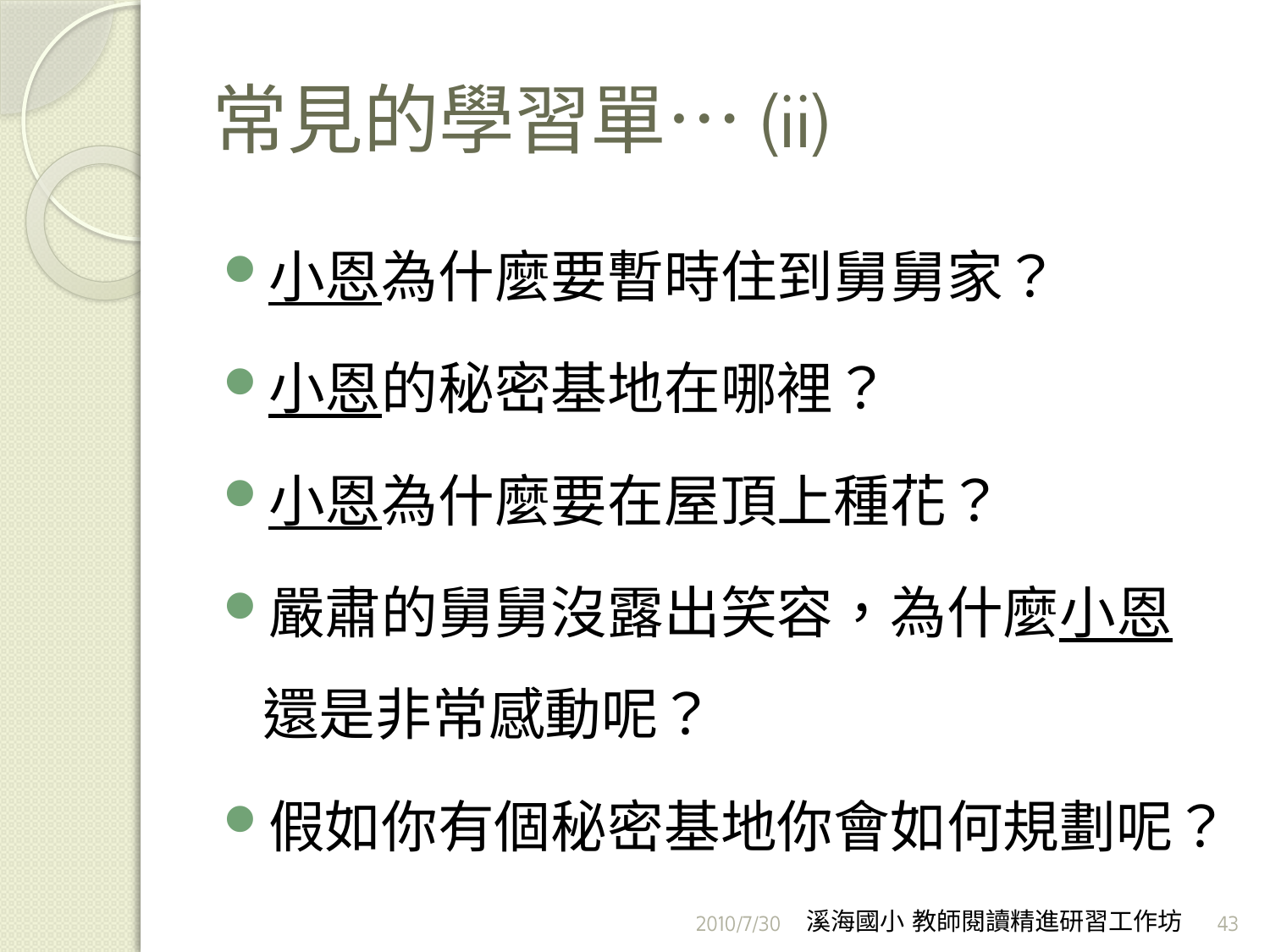

# 常見的學習單…(ii)
小恩為什麼要暫時住到舅舅家？
小恩的秘密基地在哪裡？
小恩為什麼要在屋頂上種花？
嚴肅的舅舅沒露出笑容，為什麼小恩還是非常感動呢？
假如你有個秘密基地你會如何規劃呢？

2010/7/30
溪海國小 教師閱讀精進研習工作坊
43